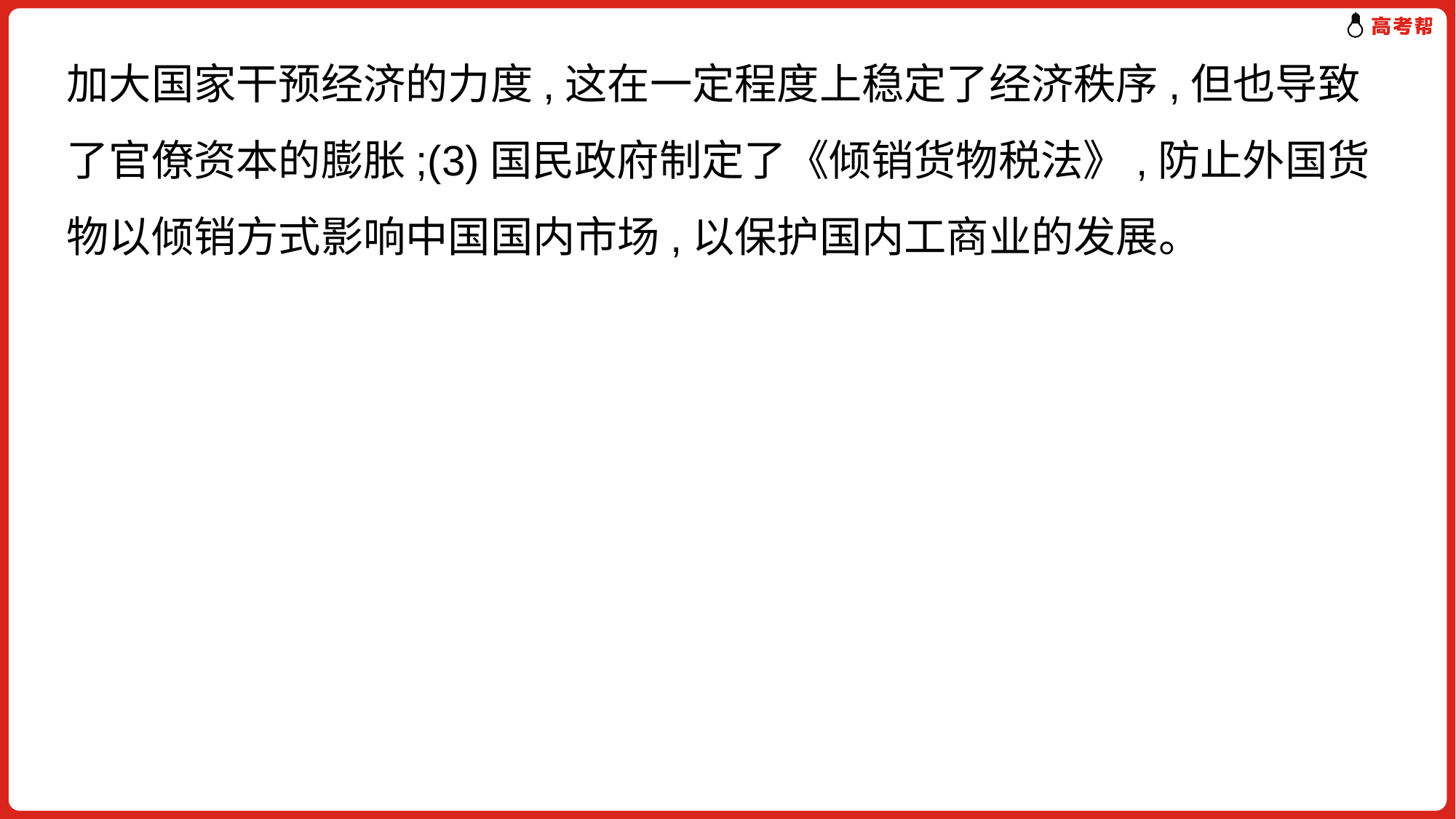

加大国家干预经济的力度,这在一定程度上稳定了经济秩序,但也导致了官僚资本的膨胀;(3)国民政府制定了《倾销货物税法》,防止外国货物以倾销方式影响中国国内市场,以保护国内工商业的发展。